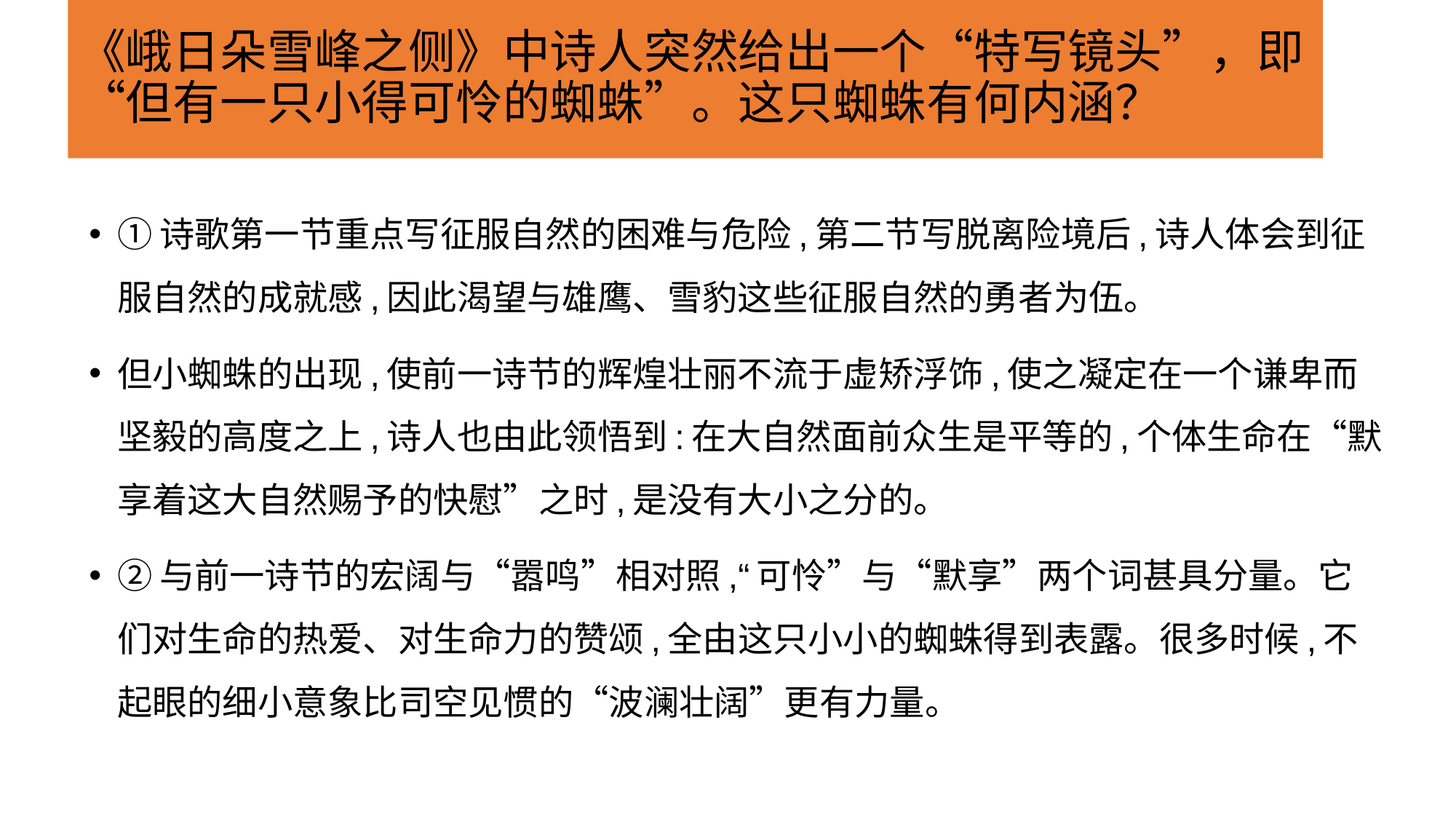

# 《峨日朵雪峰之侧》中诗人突然给出一个“特写镜头”，即“但有一只小得可怜的蜘蛛”。这只蜘蛛有何内涵？
①诗歌第一节重点写征服自然的困难与危险,第二节写脱离险境后,诗人体会到征服自然的成就感,因此渴望与雄鹰、雪豹这些征服自然的勇者为伍。
但小蜘蛛的出现,使前一诗节的辉煌壮丽不流于虚矫浮饰,使之凝定在一个谦卑而坚毅的高度之上,诗人也由此领悟到:在大自然面前众生是平等的,个体生命在“默享着这大自然赐予的快慰”之时,是没有大小之分的。
②与前一诗节的宏阔与“嚣鸣”相对照,“可怜”与“默享”两个词甚具分量。它们对生命的热爱、对生命力的赞颂,全由这只小小的蜘蛛得到表露。很多时候,不起眼的细小意象比司空见惯的“波澜壮阔”更有力量。